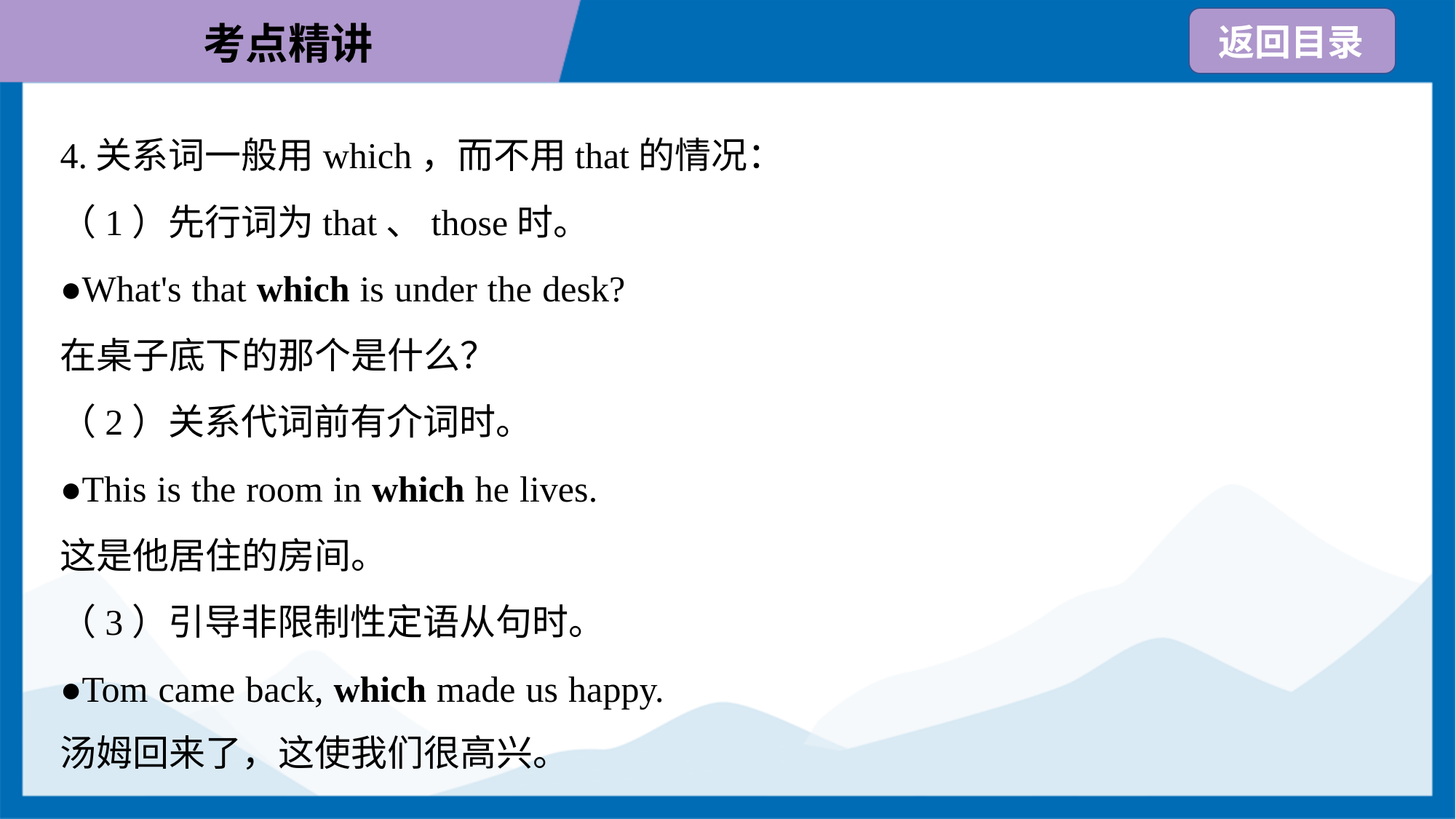

4.关系词一般用which，而不用that的情况：
（1）先行词为that、those时。
●What's that which is under the desk?
在桌子底下的那个是什么？
（2）关系代词前有介词时。
●This is the room in which he lives.
这是他居住的房间。
（3）引导非限制性定语从句时。
●Tom came back, which made us happy.
汤姆回来了，这使我们很高兴。